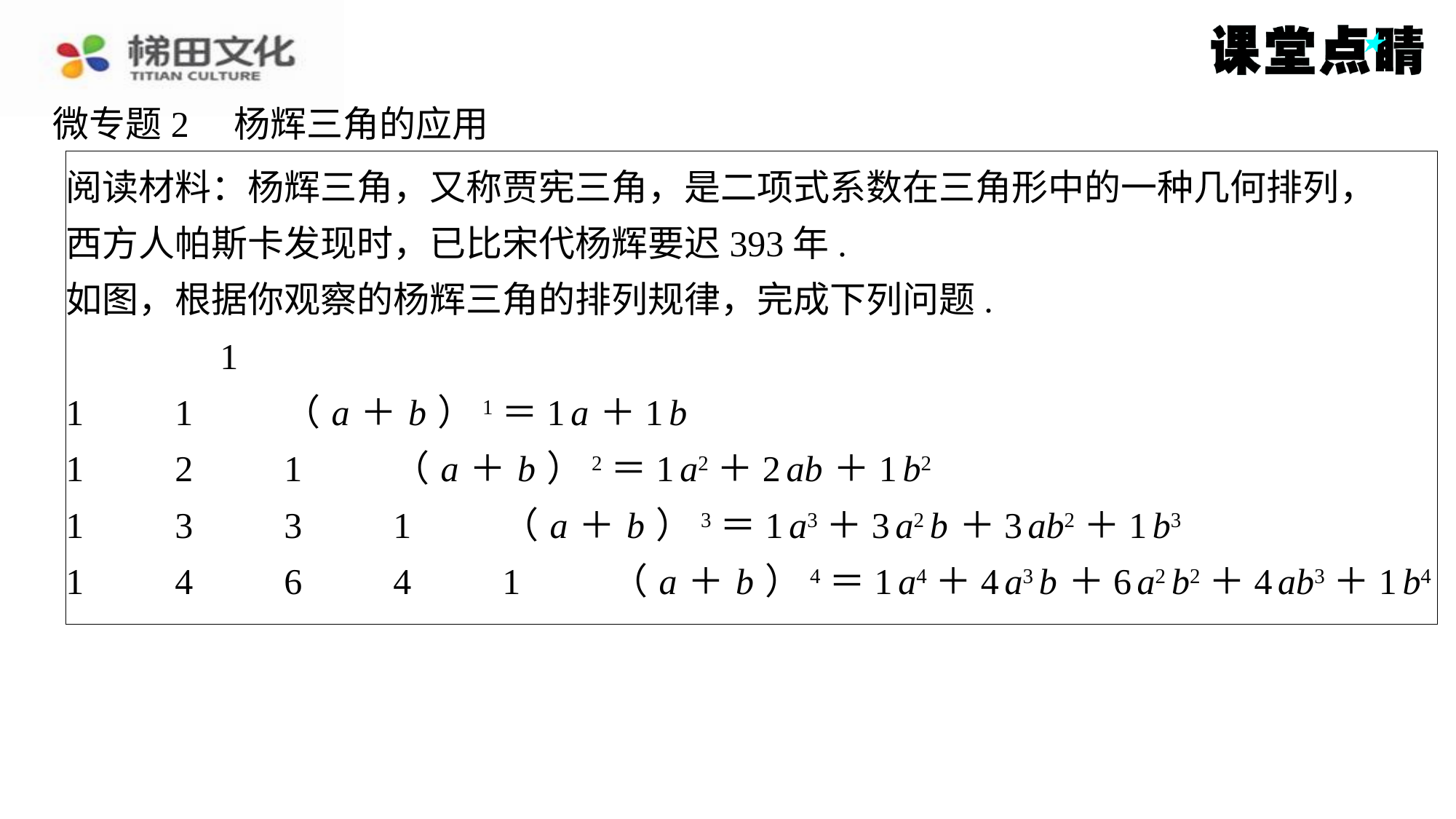

微专题2　杨辉三角的应用
阅读材料：杨辉三角，又称贾宪三角，是二项式系数在三角形中的一种几何排列，
西方人帕斯卡发现时，已比宋代杨辉要迟393年.
如图，根据你观察的杨辉三角的排列规律，完成下列问题.
　　　　1
1	1	（ a ＋ b ）1＝1 a ＋1 b
1	2	1	（ a ＋ b ）2＝1 a2＋2 ab ＋1 b2
1	3	3	1	（ a ＋ b ）3＝1 a3＋3 a2 b ＋3 ab2＋1 b3
1	4	6	4	1	（ a ＋ b ）4＝1 a4＋4 a3 b ＋6 a2 b2＋4 ab3＋1 b4